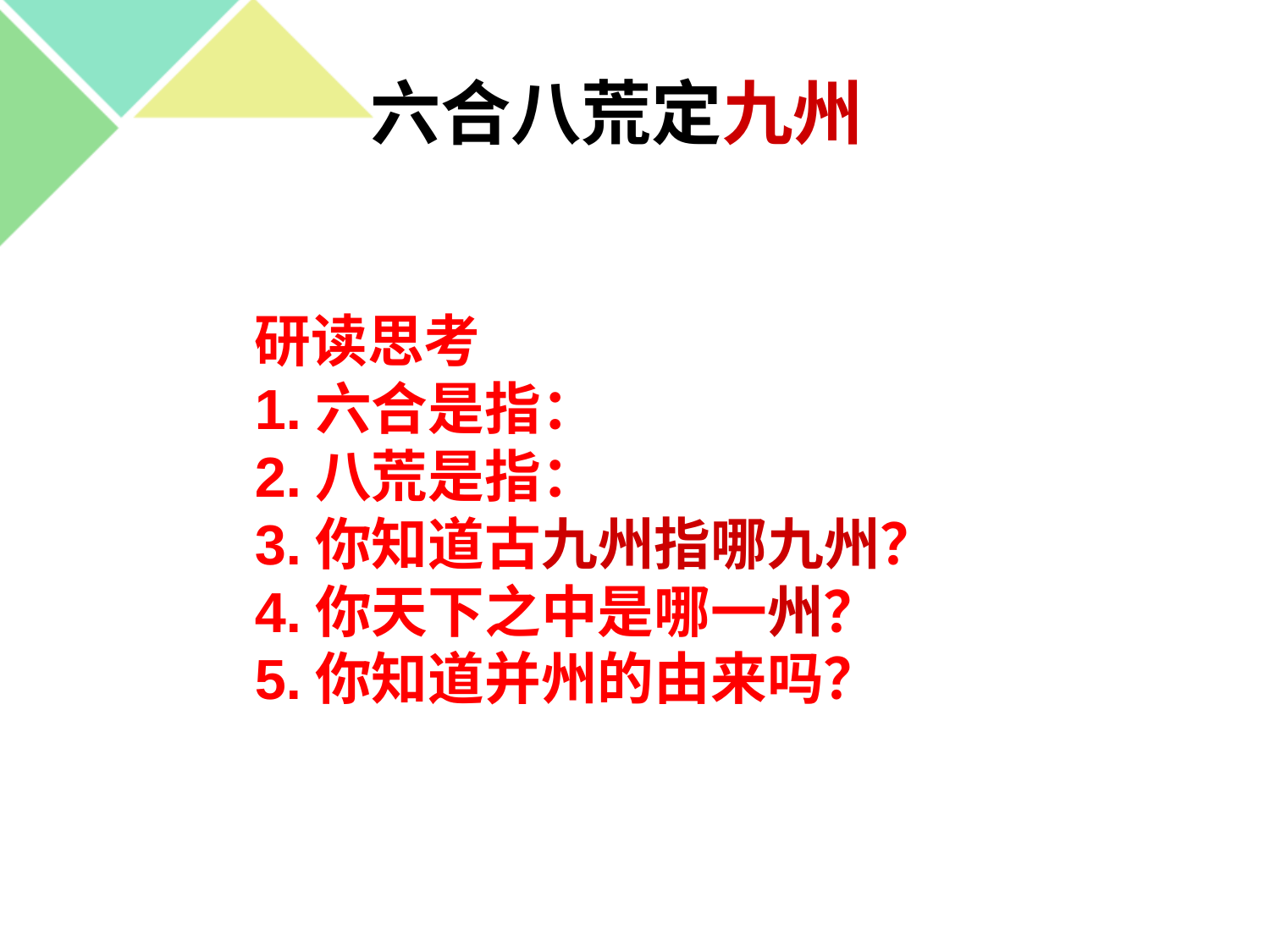

六合八荒定九州

研读思考
1.六合是指：
2.八荒是指：
3.你知道古九州指哪九州？
4.你天下之中是哪一州？
5.你知道并州的由来吗？